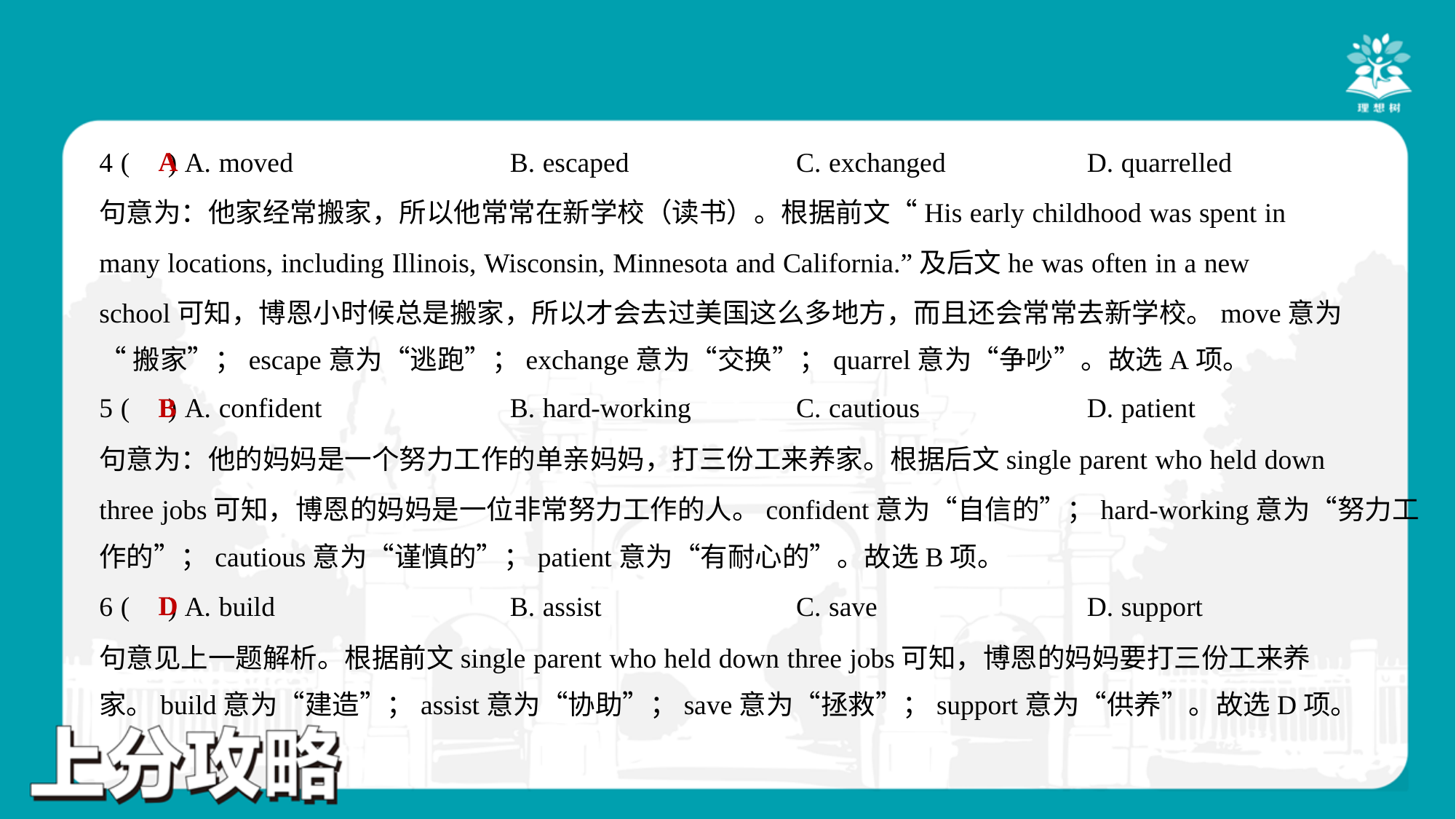

A
4 (     ) A. moved	B. escaped	C. exchanged	D. quarrelled
句意为：他家经常搬家，所以他常常在新学校（读书）。根据前文“His early childhood was spent in
many locations, including Illinois, Wisconsin, Minnesota and California.”及后文he was often in a new
school可知，博恩小时候总是搬家，所以才会去过美国这么多地方，而且还会常常去新学校。move意为
“搬家”；escape意为“逃跑”；exchange意为“交换”；quarrel意为“争吵”。故选A项。
B
5 (     ) A. confident	B. hard-working	C. cautious	D. patient
句意为：他的妈妈是一个努力工作的单亲妈妈，打三份工来养家。根据后文single parent who held down
three jobs可知，博恩的妈妈是一位非常努力工作的人。confident意为“自信的”；hard-working意为“努力工
作的”；cautious意为“谨慎的”；patient意为“有耐心的”。故选B项。
D
6 (     ) A. build	B. assist	C. save	D. support
句意见上一题解析。根据前文single parent who held down three jobs可知，博恩的妈妈要打三份工来养
家。build意为“建造”；assist意为“协助”；save意为“拯救”；support意为“供养”。故选D项。